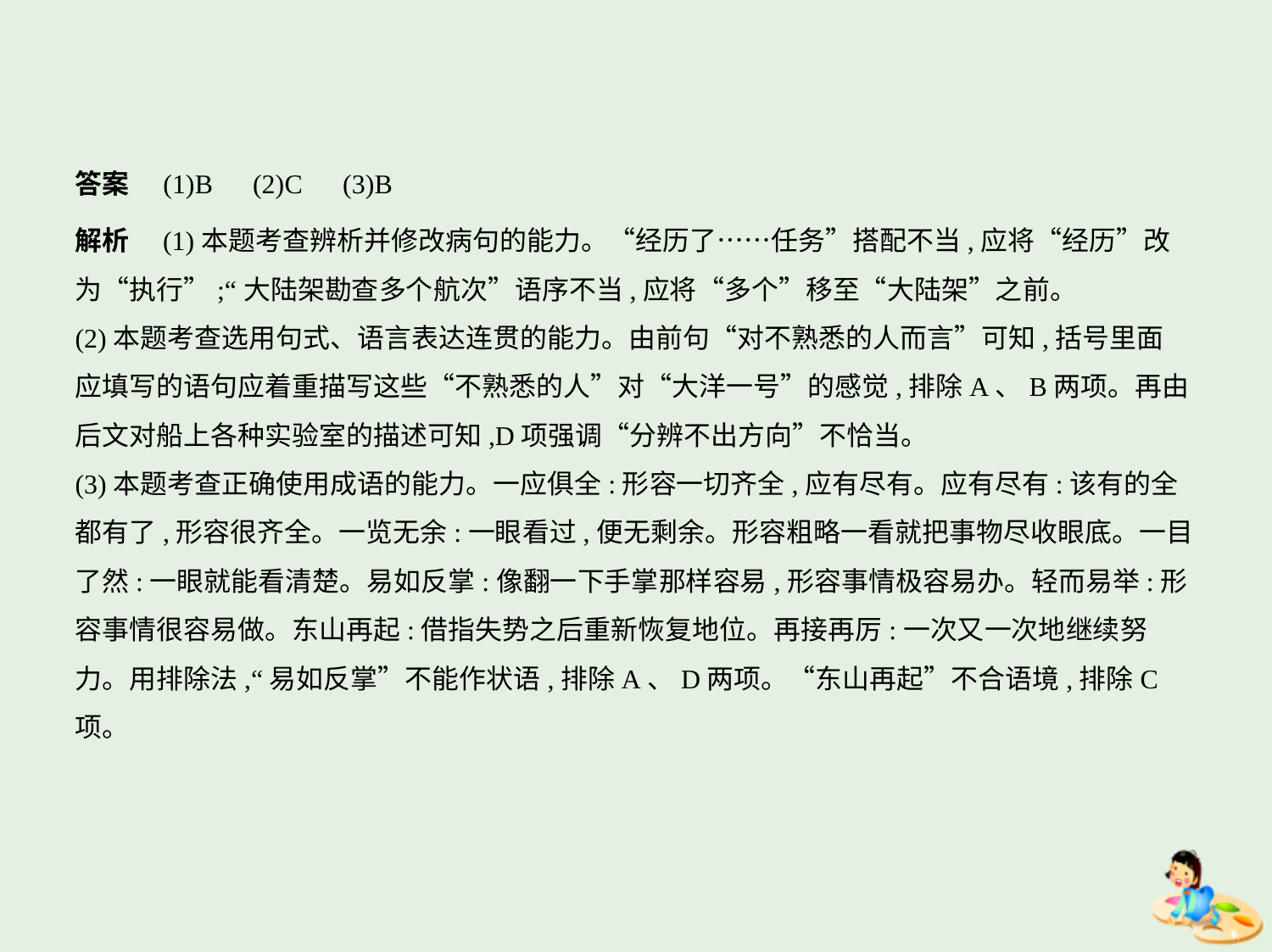

答案　(1)B　(2)C　(3)B
解析　(1)本题考查辨析并修改病句的能力。“经历了……任务”搭配不当,应将“经历”改
为“执行”;“大陆架勘查多个航次”语序不当,应将“多个”移至“大陆架”之前。
(2)本题考查选用句式、语言表达连贯的能力。由前句“对不熟悉的人而言”可知,括号里面
应填写的语句应着重描写这些“不熟悉的人”对“大洋一号”的感觉,排除A、B两项。再由
后文对船上各种实验室的描述可知,D项强调“分辨不出方向”不恰当。
(3)本题考查正确使用成语的能力。一应俱全:形容一切齐全,应有尽有。应有尽有:该有的全
都有了,形容很齐全。一览无余:一眼看过,便无剩余。形容粗略一看就把事物尽收眼底。一目
了然:一眼就能看清楚。易如反掌:像翻一下手掌那样容易,形容事情极容易办。轻而易举:形
容事情很容易做。东山再起:借指失势之后重新恢复地位。再接再厉:一次又一次地继续努
力。用排除法,“易如反掌”不能作状语,排除A、D两项。“东山再起”不合语境,排除C项。